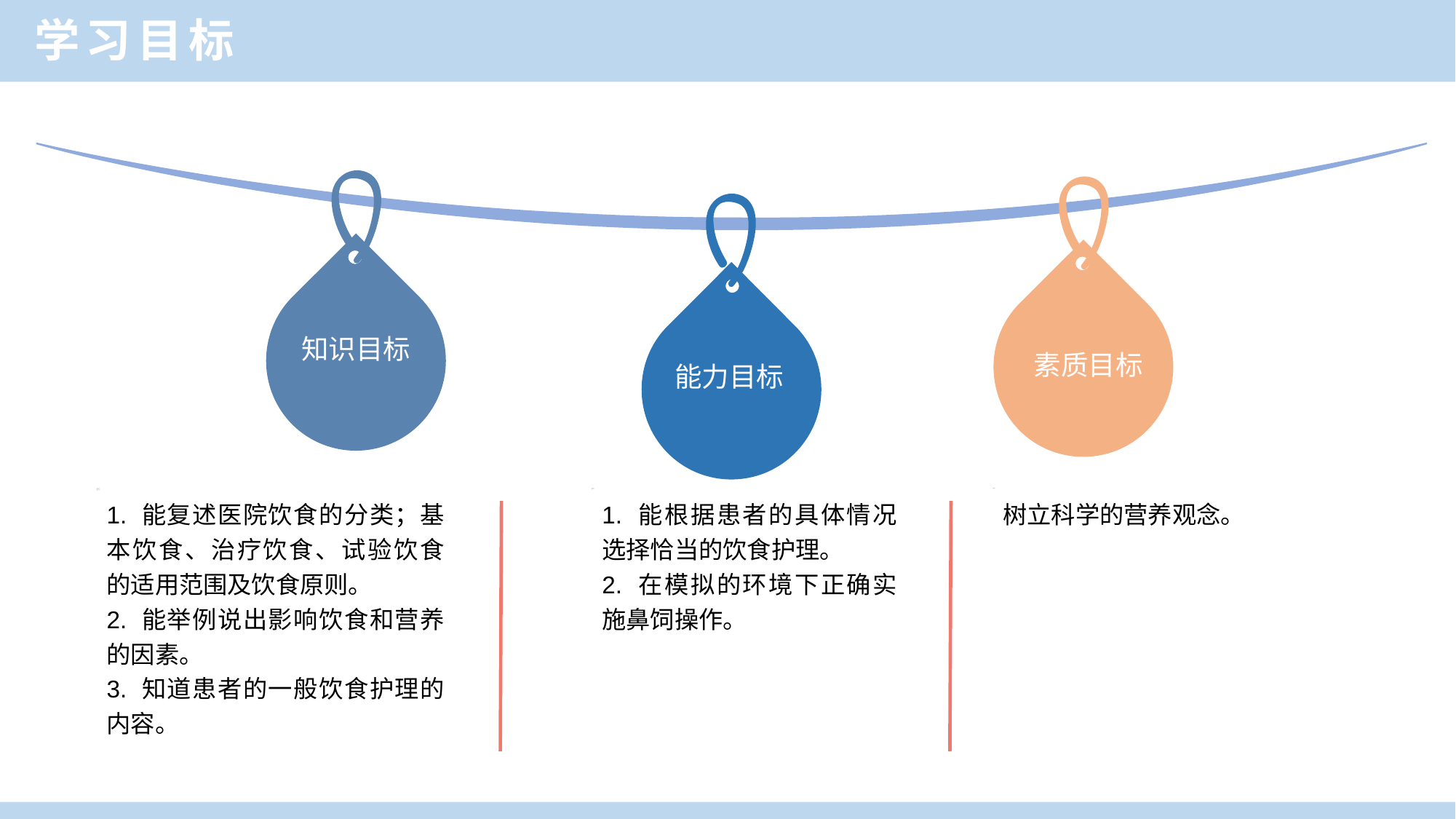

学习目标

知识目标

素质目标

能力目标
1. 能复述医院饮食的分类；基本饮食、治疗饮食、试验饮食的适用范围及饮食原则。
2. 能举例说出影响饮食和营养的因素。
3. 知道患者的一般饮食护理的内容。
1. 能根据患者的具体情况选择恰当的饮食护理。
2. 在模拟的环境下正确实施鼻饲操作。
树立科学的营养观念。